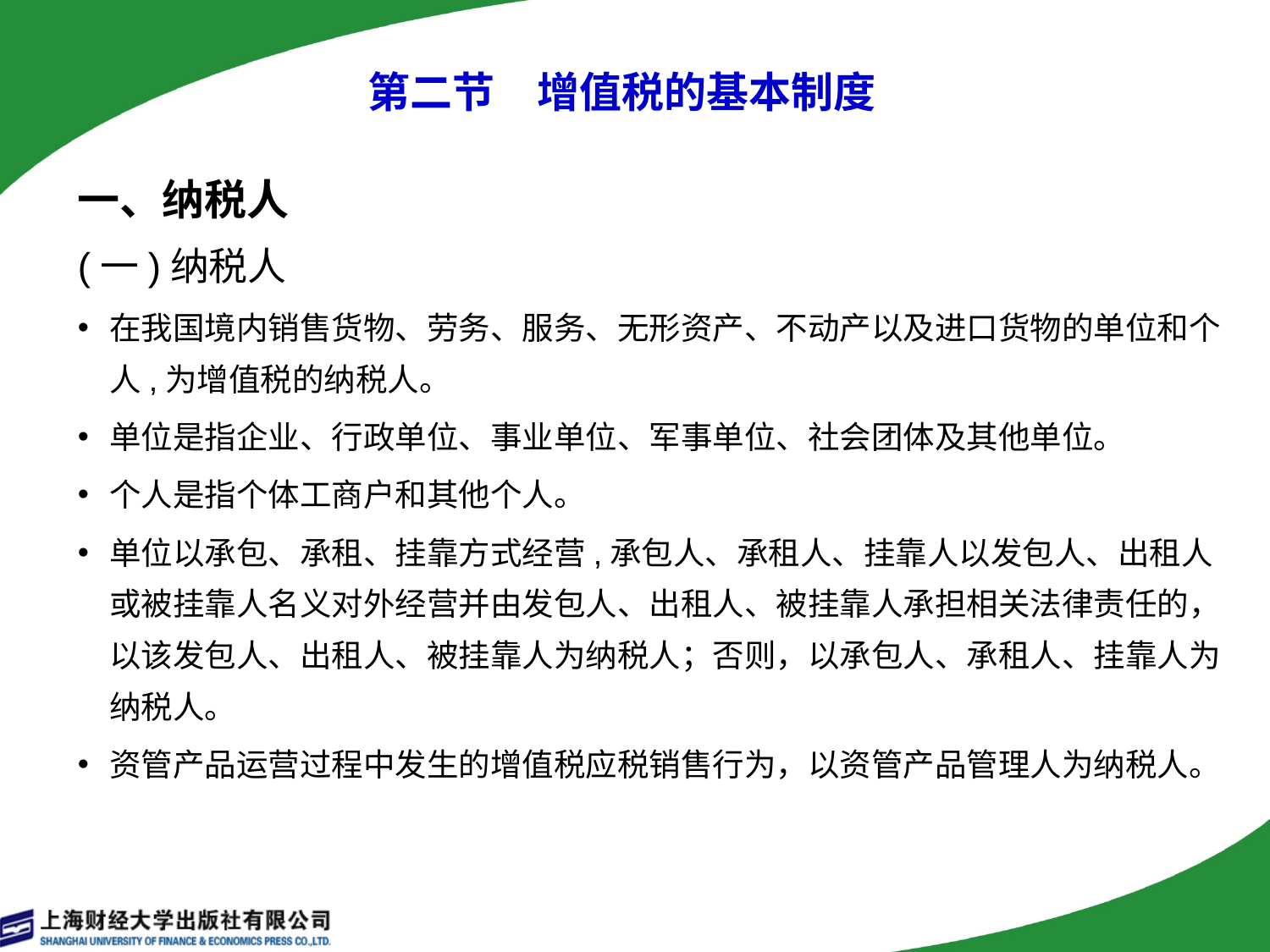

# 第二节　增值税的基本制度
一、纳税人
(一)纳税人
在我国境内销售货物、劳务、服务、无形资产、不动产以及进口货物的单位和个人,为增值税的纳税人。
单位是指企业、行政单位、事业单位、军事单位、社会团体及其他单位。
个人是指个体工商户和其他个人。
单位以承包、承租、挂靠方式经营,承包人、承租人、挂靠人以发包人、出租人或被挂靠人名义对外经营并由发包人、出租人、被挂靠人承担相关法律责任的，以该发包人、出租人、被挂靠人为纳税人；否则，以承包人、承租人、挂靠人为纳税人。
资管产品运营过程中发生的增值税应税销售行为，以资管产品管理人为纳税人。